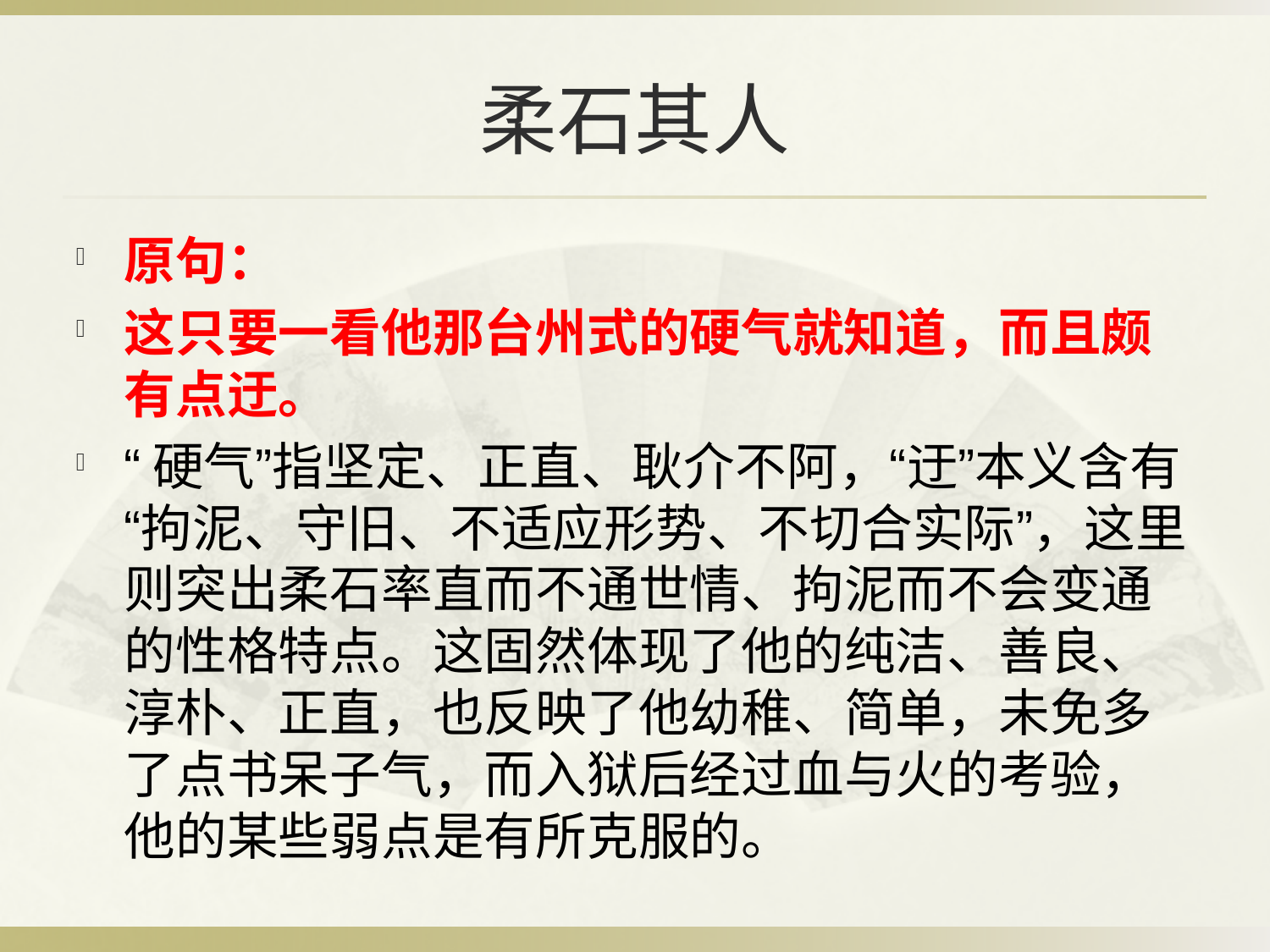

# 柔石其人
原句：
这只要一看他那台州式的硬气就知道，而且颇有点迂。
“硬气”指坚定、正直、耿介不阿，“迂”本义含有“拘泥、守旧、不适应形势、不切合实际”，这里则突出柔石率直而不通世情、拘泥而不会变通的性格特点。这固然体现了他的纯洁、善良、淳朴、正直，也反映了他幼稚、简单，未免多了点书呆子气，而入狱后经过血与火的考验，他的某些弱点是有所克服的。